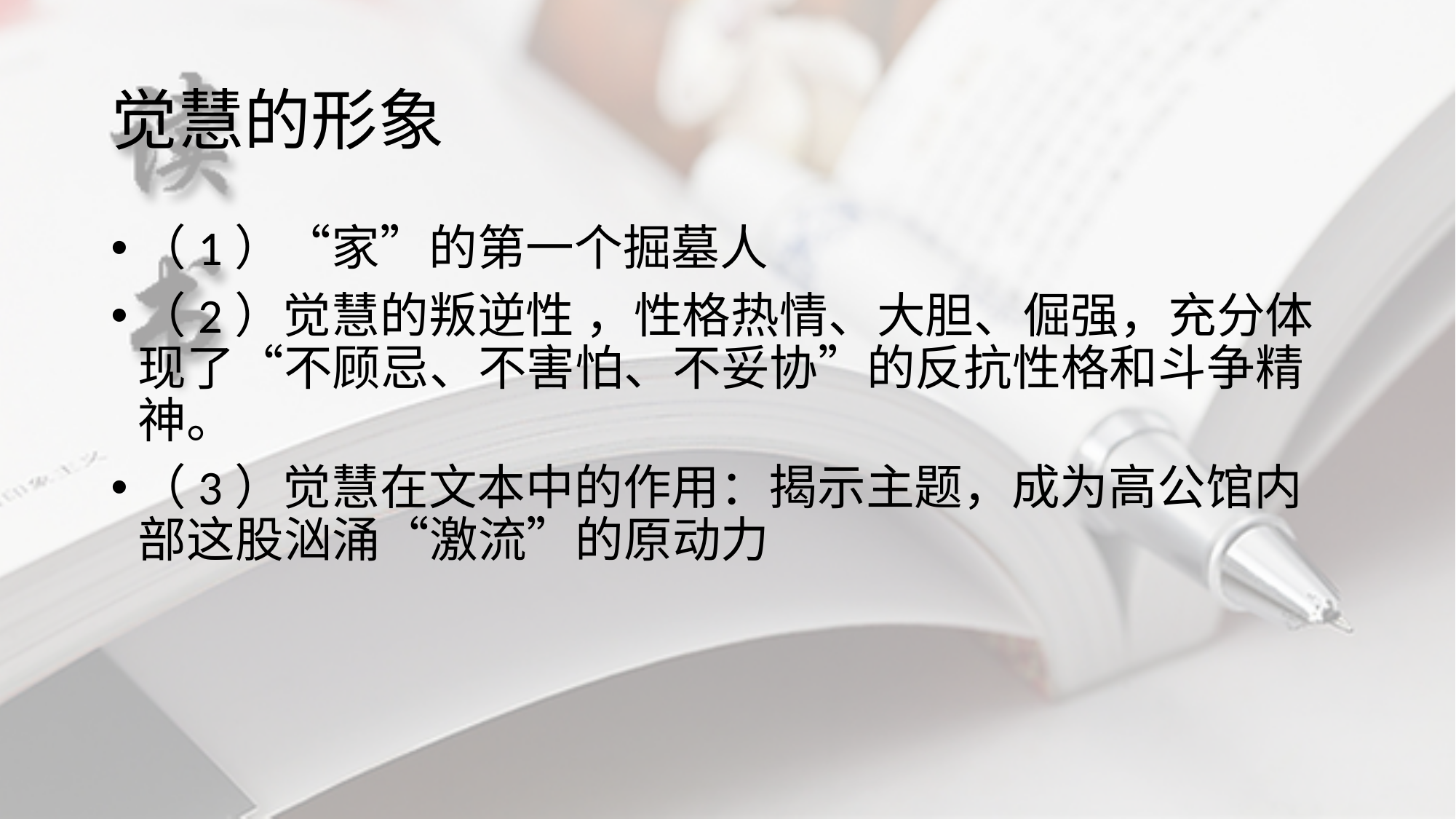

# 觉慧的形象
（1）“家”的第一个掘墓人
（2）觉慧的叛逆性 ，性格热情、大胆、倔强，充分体现了“不顾忌、不害怕、不妥协”的反抗性格和斗争精神。
（3）觉慧在文本中的作用：揭示主题，成为高公馆内部这股汹涌“激流”的原动力